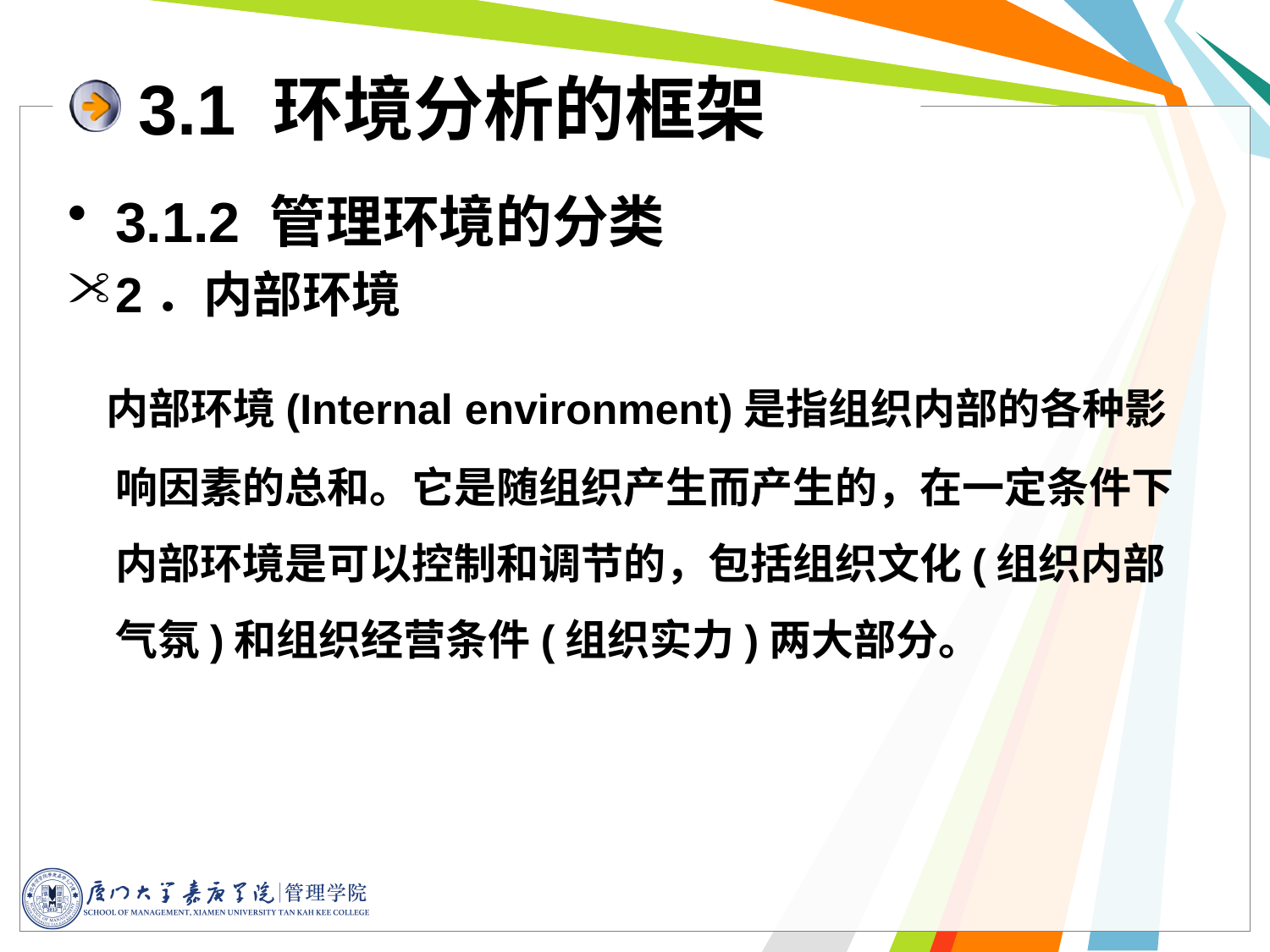

# 3.1 环境分析的框架
3.1.2 管理环境的分类
2．内部环境
  内部环境(Internal environment)是指组织内部的各种影响因素的总和。它是随组织产生而产生的，在一定条件下内部环境是可以控制和调节的，包括组织文化(组织内部气氛)和组织经营条件(组织实力)两大部分。